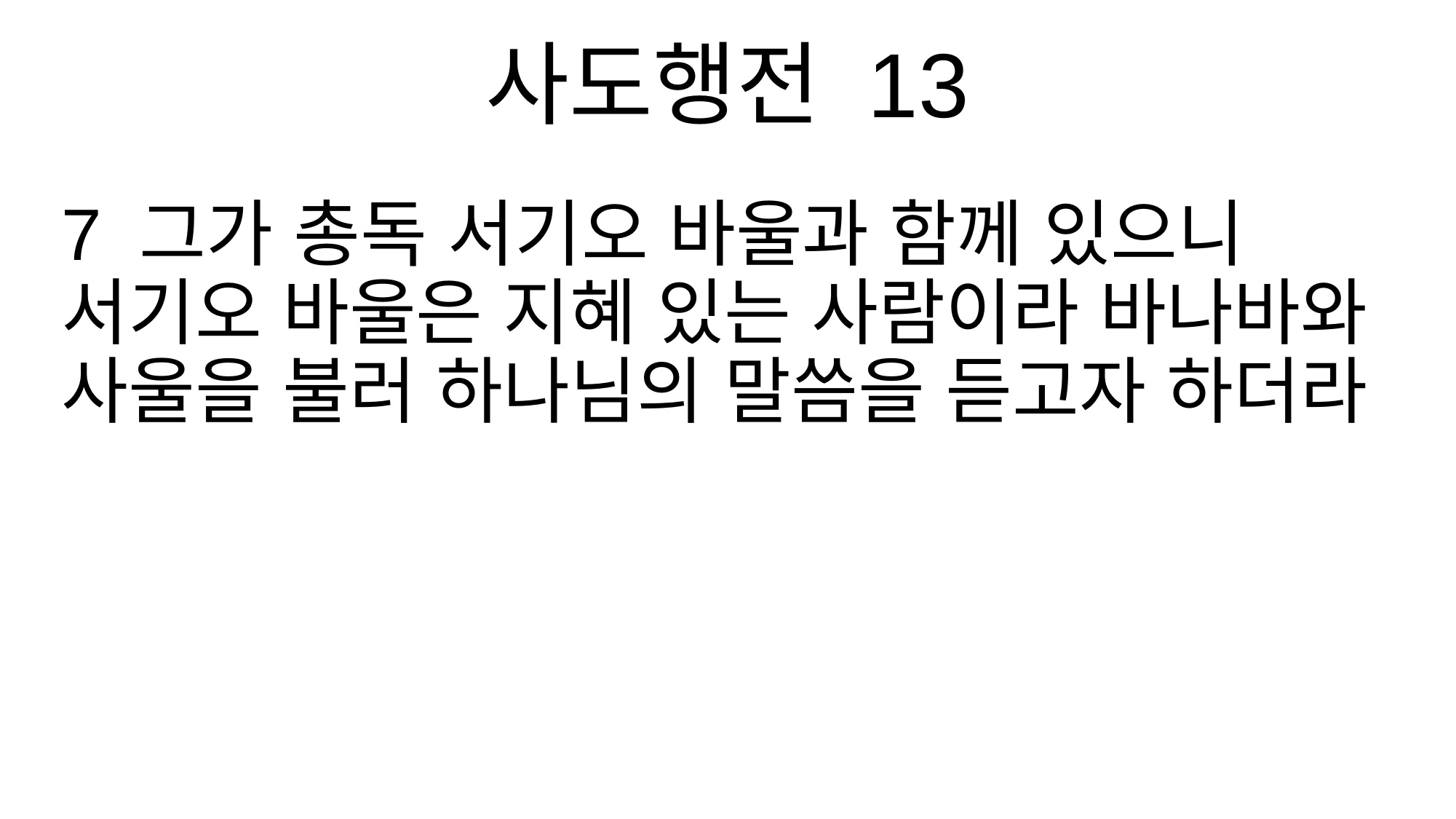

사도행전 13
7 그가 총독 서기오 바울과 함께 있으니 서기오 바울은 지혜 있는 사람이라 바나바와 사울을 불러 하나님의 말씀을 듣고자 하더라